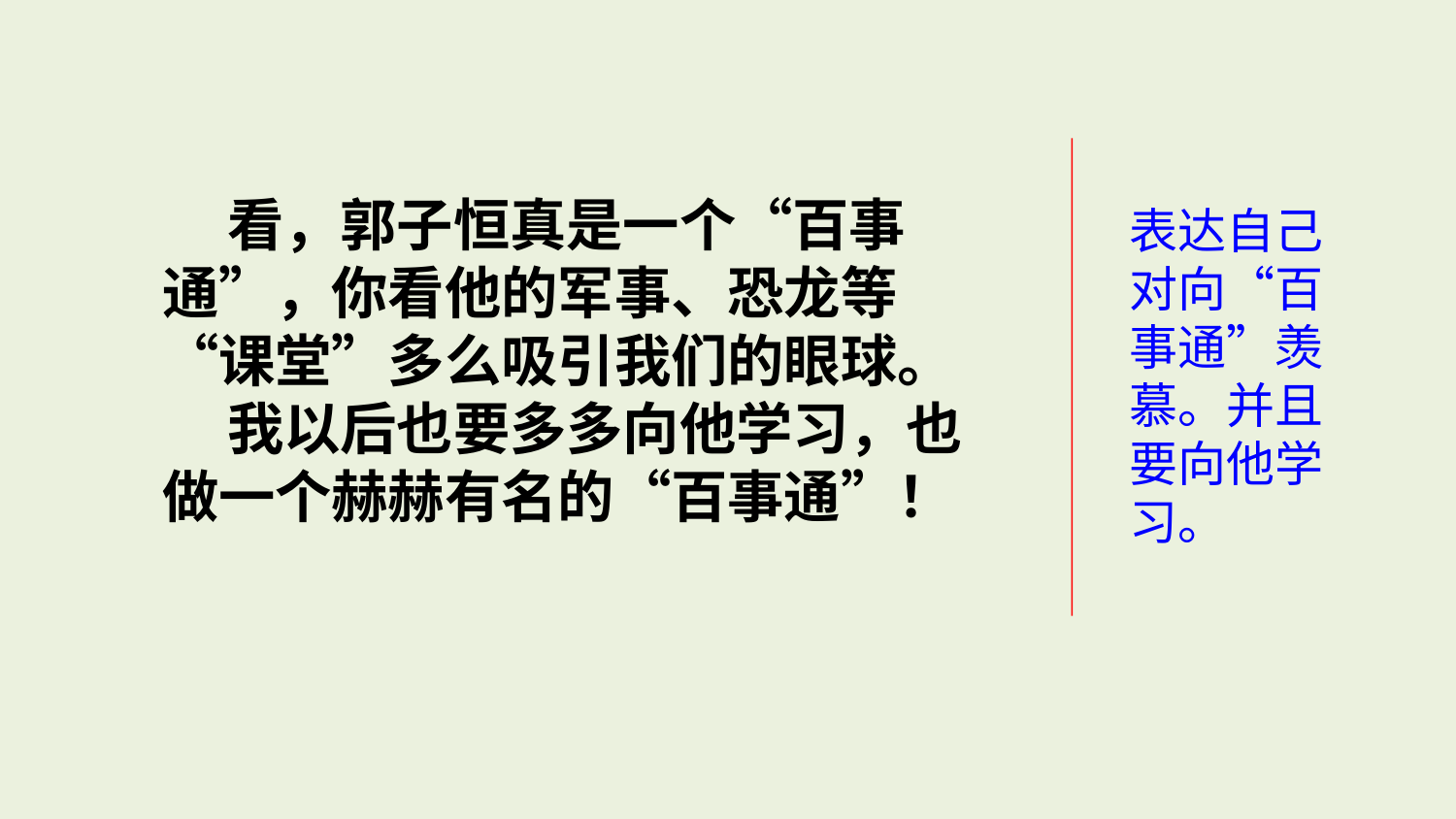

看，郭子恒真是一个“百事通”，你看他的军事、恐龙等“课堂”多么吸引我们的眼球。
    我以后也要多多向他学习，也做一个赫赫有名的“百事通”！
表达自己对向“百事通”羡慕。并且要向他学习。